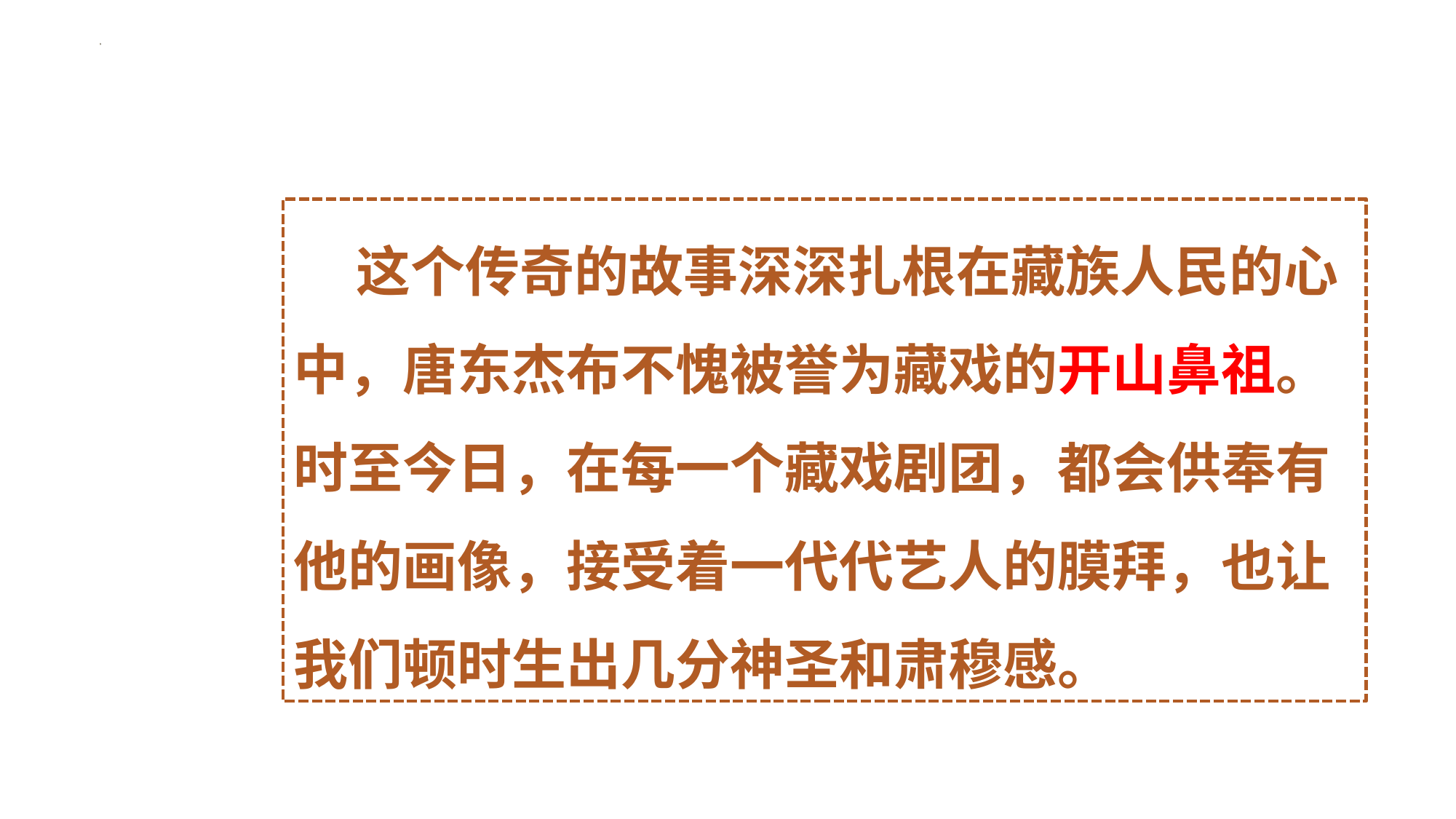

这个传奇的故事深深扎根在藏族人民的心中，唐东杰布不愧被誉为藏戏的开山鼻祖。时至今日，在每一个藏戏剧团，都会供奉有他的画像，接受着一代代艺人的膜拜，也让我们顿时生出几分神圣和肃穆感。